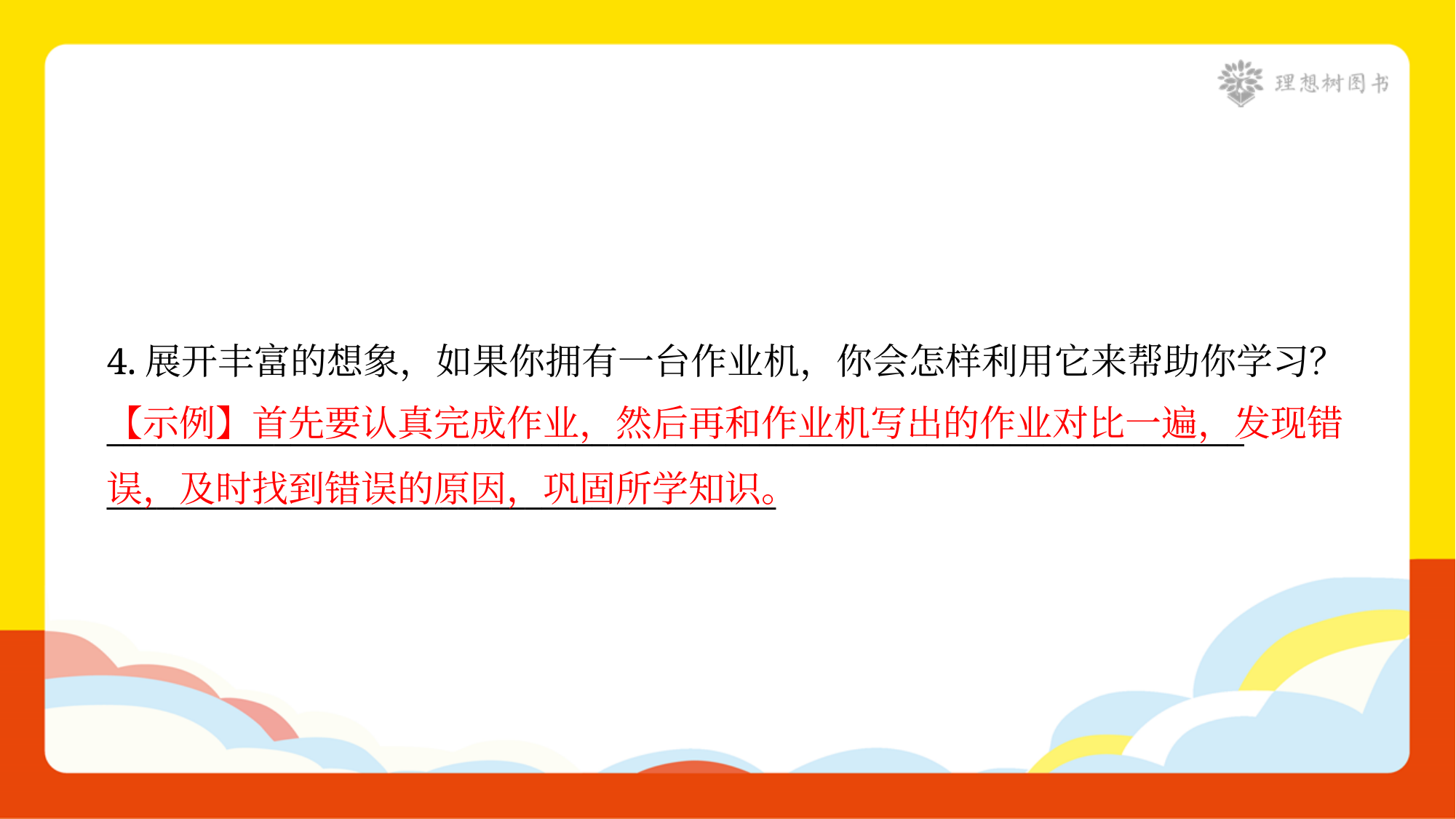

4.展开丰富的想象，如果你拥有一台作业机，你会怎样利用它来帮助你学习？
____________________________________________________________________
________________________________________
【示例】首先要认真完成作业，然后再和作业机写出的作业对比一遍，发现错误，及时找到错误的原因，巩固所学知识。